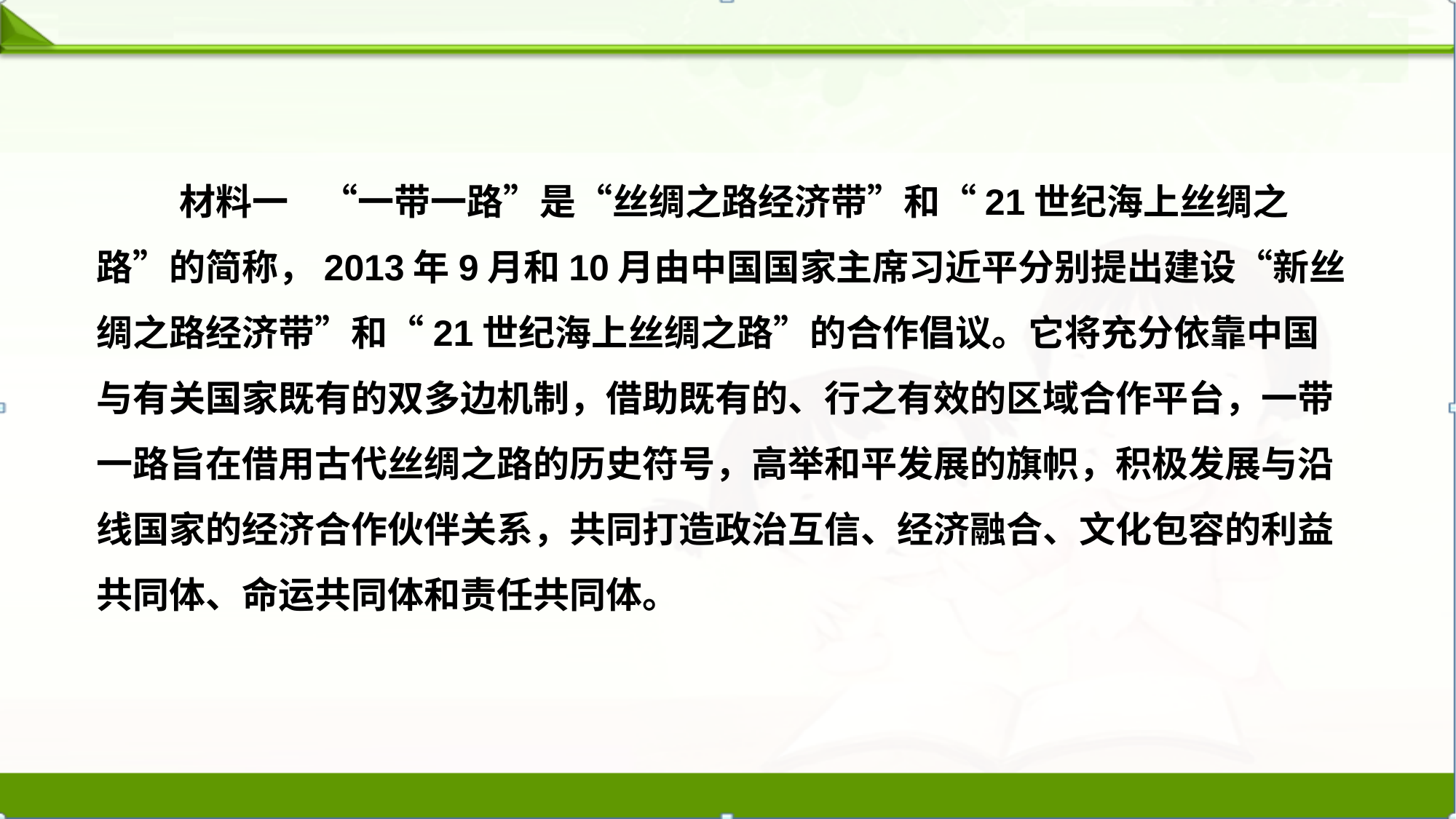

材料一    “一带一路”是“丝绸之路经济带”和“21世纪海上丝绸之路”的简称，2013年9月和10月由中国国家主席习近平分别提出建设“新丝绸之路经济带”和“21世纪海上丝绸之路”的合作倡议。它将充分依靠中国与有关国家既有的双多边机制，借助既有的、行之有效的区域合作平台，一带一路旨在借用古代丝绸之路的历史符号，高举和平发展的旗帜，积极发展与沿线国家的经济合作伙伴关系，共同打造政治互信、经济融合、文化包容的利益共同体、命运共同体和责任共同体。